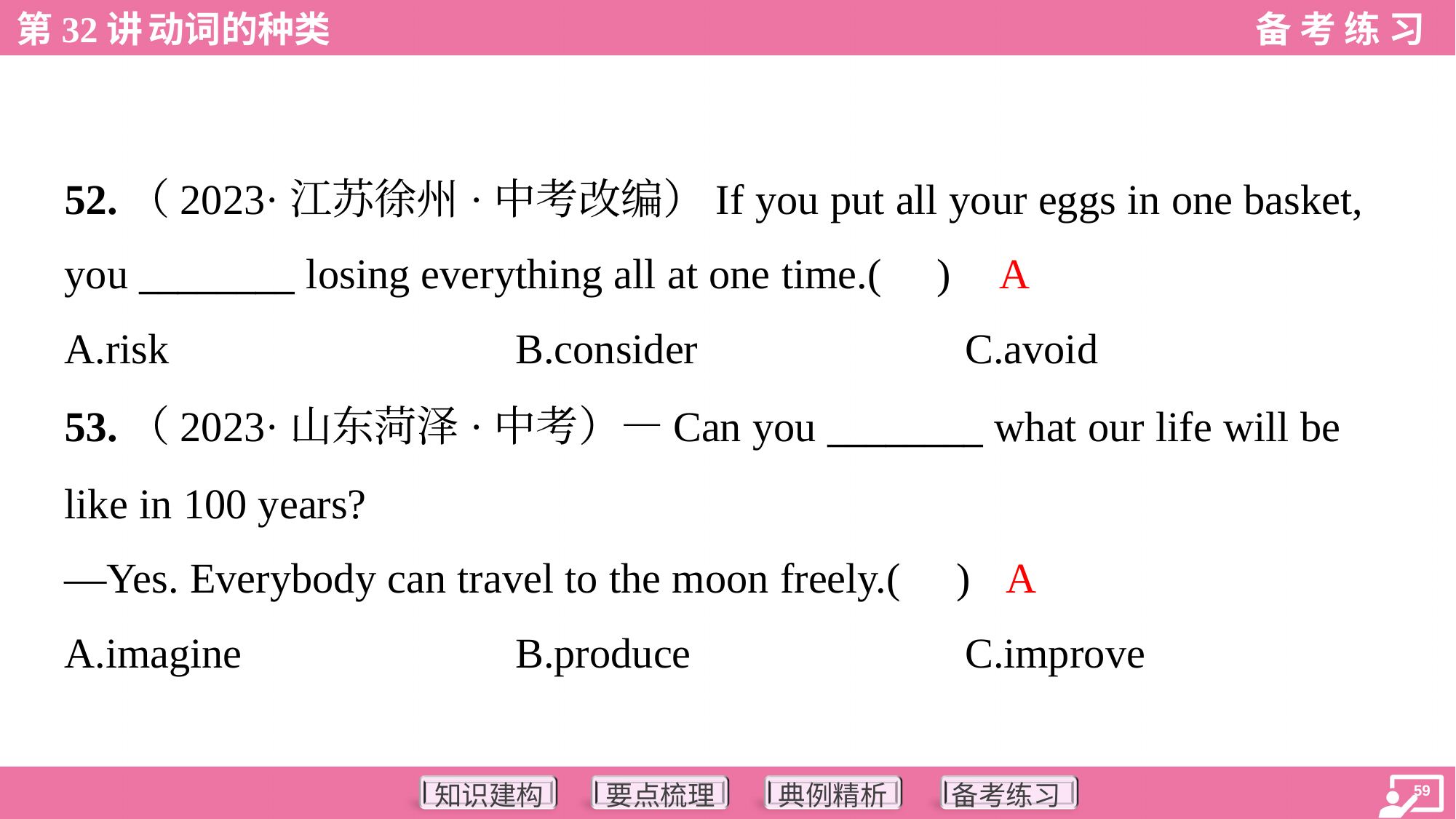

52.（2023·江苏徐州·中考改编）If you put all your eggs in one basket,
you ________ losing everything all at one time.(     )
A
A.risk	B.consider	C.avoid
53.（2023·山东菏泽·中考）—Can you ________ what our life will be
like in 100 years?
—Yes. Everybody can travel to the moon freely.(     )
A
A.imagine	B.produce	C.improve